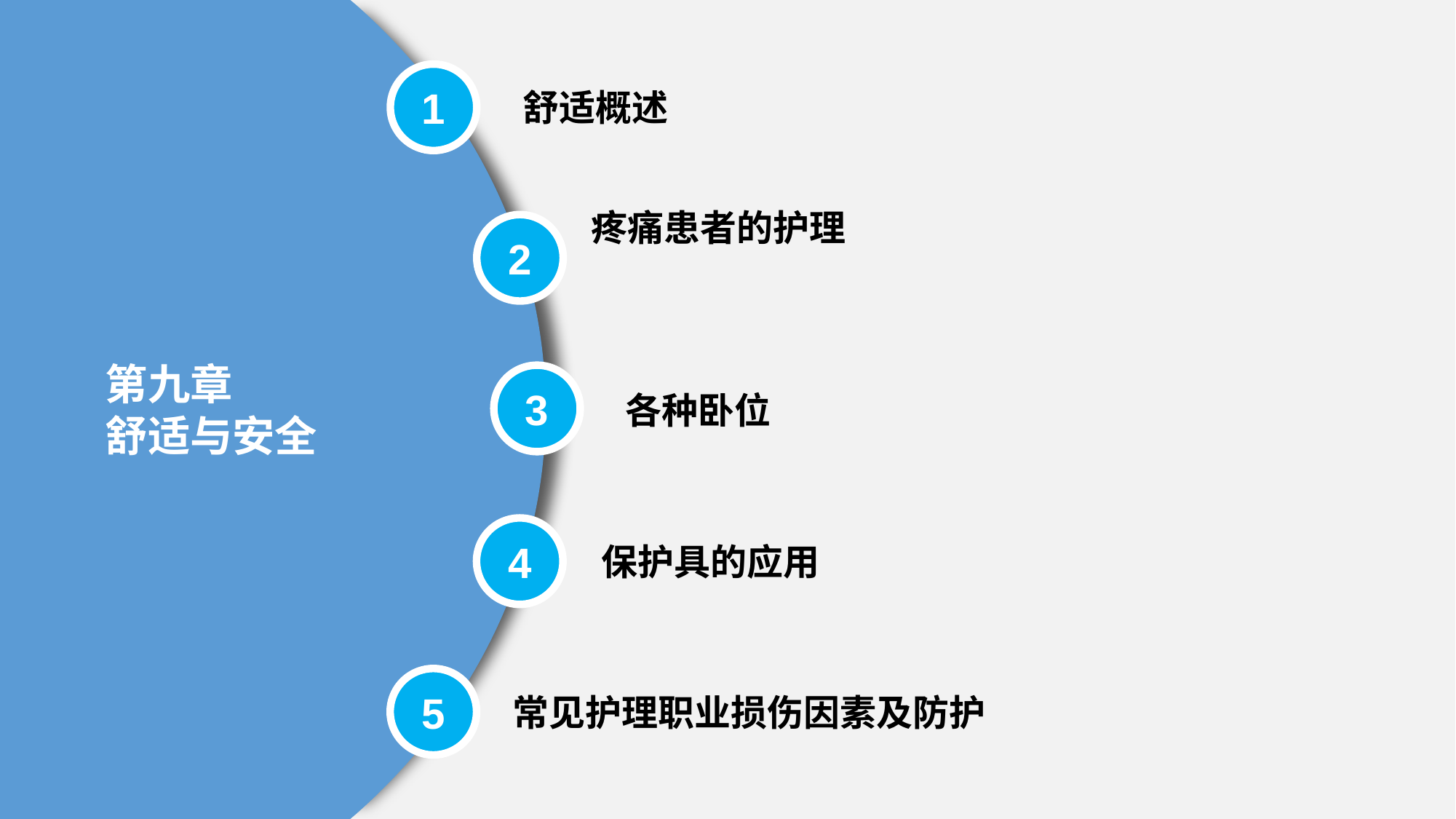

1
舒适概述
疼痛患者的护理
2
第九章
舒适与安全
3
各种卧位
4
保护具的应用
5
常见护理职业损伤因素及防护